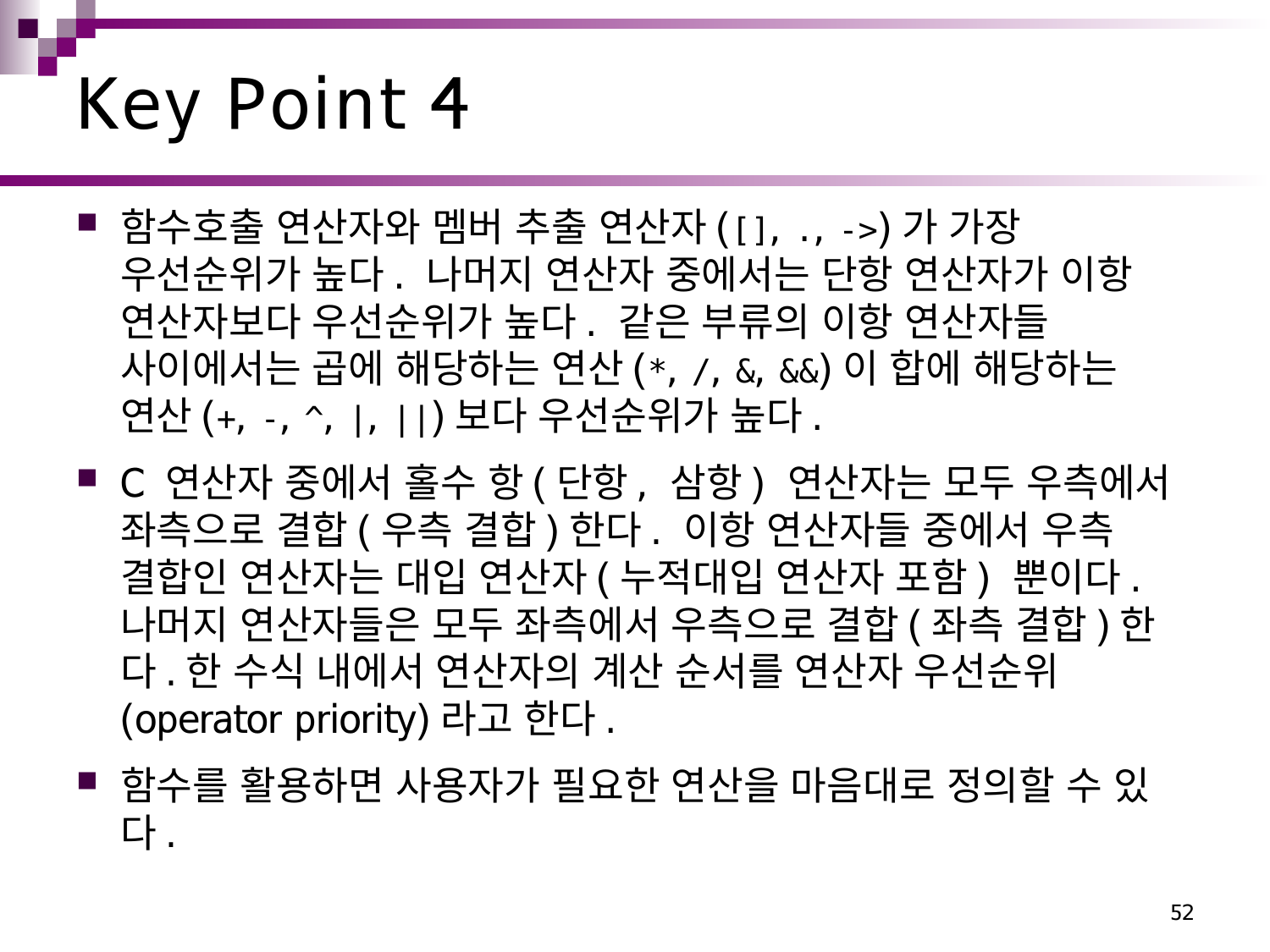

# Key Point 4
함수호출 연산자와 멤버 추출 연산자([], ., ->)가 가장 우선순위가 높다. 나머지 연산자 중에서는 단항 연산자가 이항 연산자보다 우선순위가 높다. 같은 부류의 이항 연산자들 사이에서는 곱에 해당하는 연산(*, /, &, &&)이 합에 해당하는 연산(+, -, ^, |, ||)보다 우선순위가 높다.
C 연산자 중에서 홀수 항(단항, 삼항) 연산자는 모두 우측에서 좌측으로 결합(우측 결합)한다. 이항 연산자들 중에서 우측 결합인 연산자는 대입 연산자(누적대입 연산자 포함) 뿐이다. 나머지 연산자들은 모두 좌측에서 우측으로 결합(좌측 결합)한다.한 수식 내에서 연산자의 계산 순서를 연산자 우선순위(operator priority)라고 한다.
함수를 활용하면 사용자가 필요한 연산을 마음대로 정의할 수 있다.

52